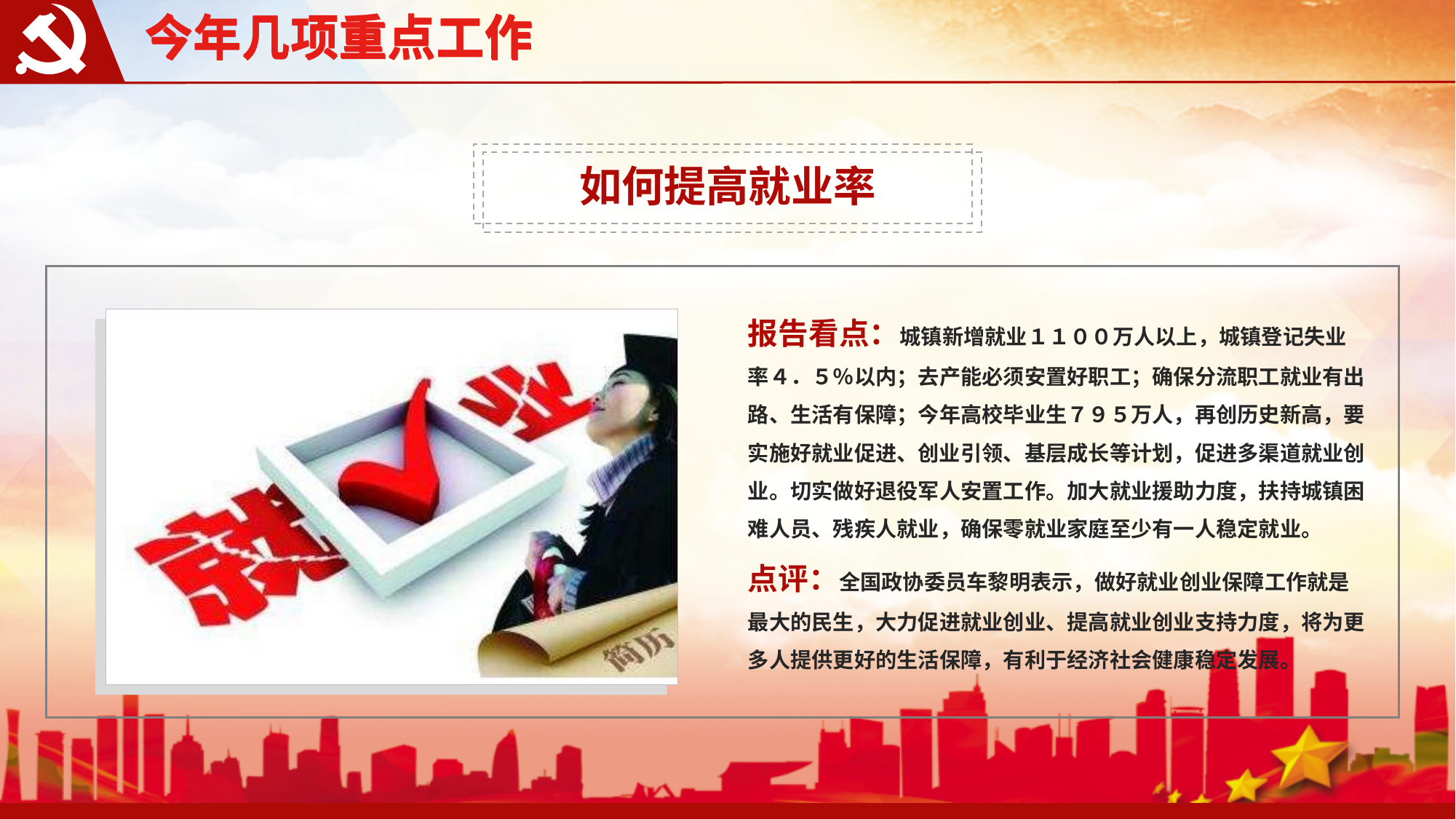

今年几项重点工作
今年几项重点工作

如何提高就业率

报告看点：城镇新增就业１１００万人以上，城镇登记失业率４．５％以内；去产能必须安置好职工；确保分流职工就业有出路、生活有保障；今年高校毕业生７９５万人，再创历史新高，要实施好就业促进、创业引领、基层成长等计划，促进多渠道就业创业。切实做好退役军人安置工作。加大就业援助力度，扶持城镇困难人员、残疾人就业，确保零就业家庭至少有一人稳定就业。
点评：全国政协委员车黎明表示，做好就业创业保障工作就是最大的民生，大力促进就业创业、提高就业创业支持力度，将为更多人提供更好的生活保障，有利于经济社会健康稳定发展。